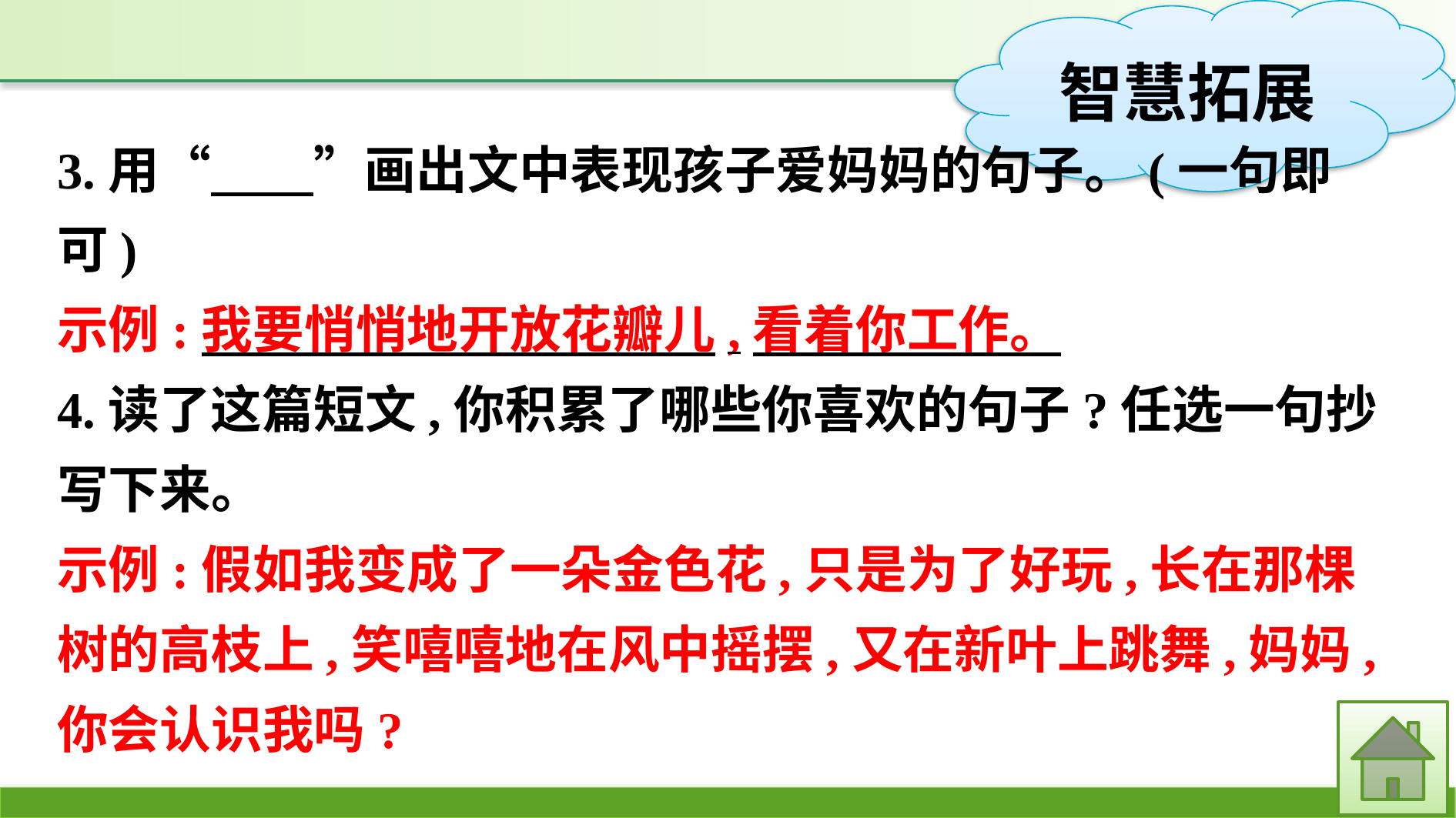

3.用“　　”画出文中表现孩子爱妈妈的句子。(一句即可)
示例:我要悄悄地开放花瓣儿,看着你工作。
4.读了这篇短文,你积累了哪些你喜欢的句子?任选一句抄写下来。
示例:假如我变成了一朵金色花,只是为了好玩,长在那棵树的高枝上,笑嘻嘻地在风中摇摆,又在新叶上跳舞,妈妈,你会认识我吗?